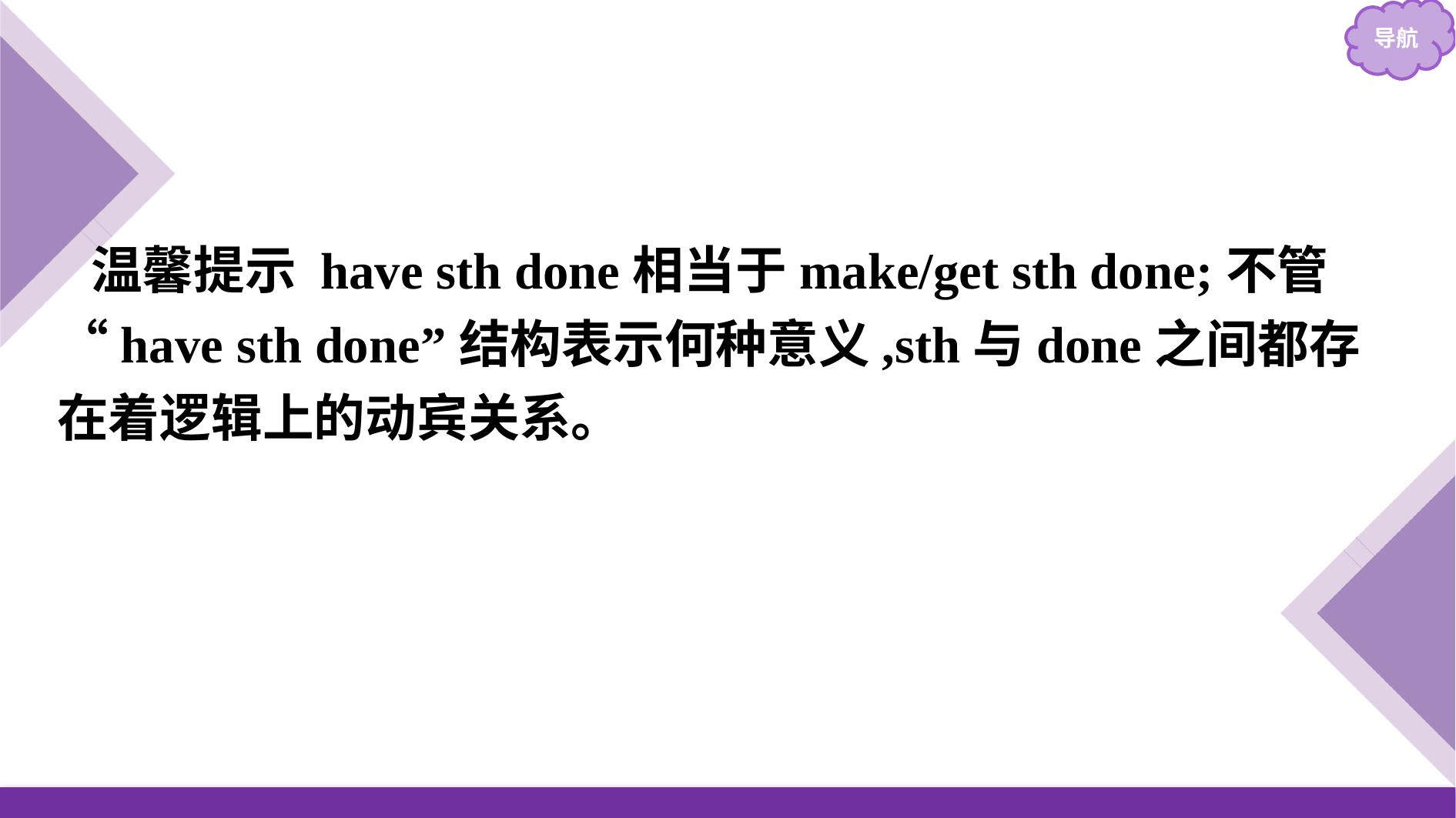

温馨提示 have sth done相当于make/get sth done;不管“have sth done”结构表示何种意义,sth与done之间都存在着逻辑上的动宾关系。